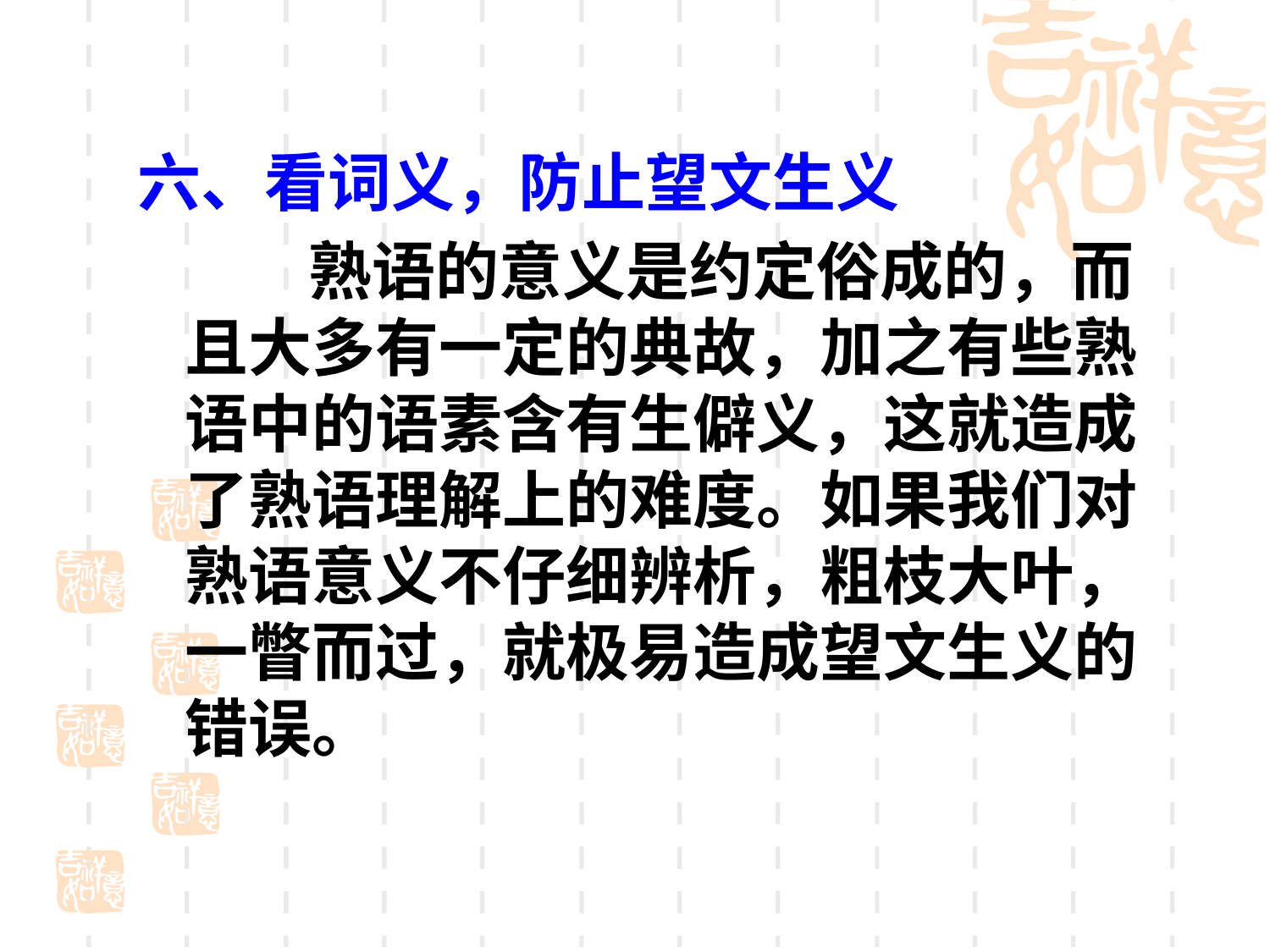

六、看词义，防止望文生义
           熟语的意义是约定俗成的，而且大多有一定的典故，加之有些熟语中的语素含有生僻义，这就造成了熟语理解上的难度。如果我们对熟语意义不仔细辨析，粗枝大叶，一瞥而过，就极易造成望文生义的错误。